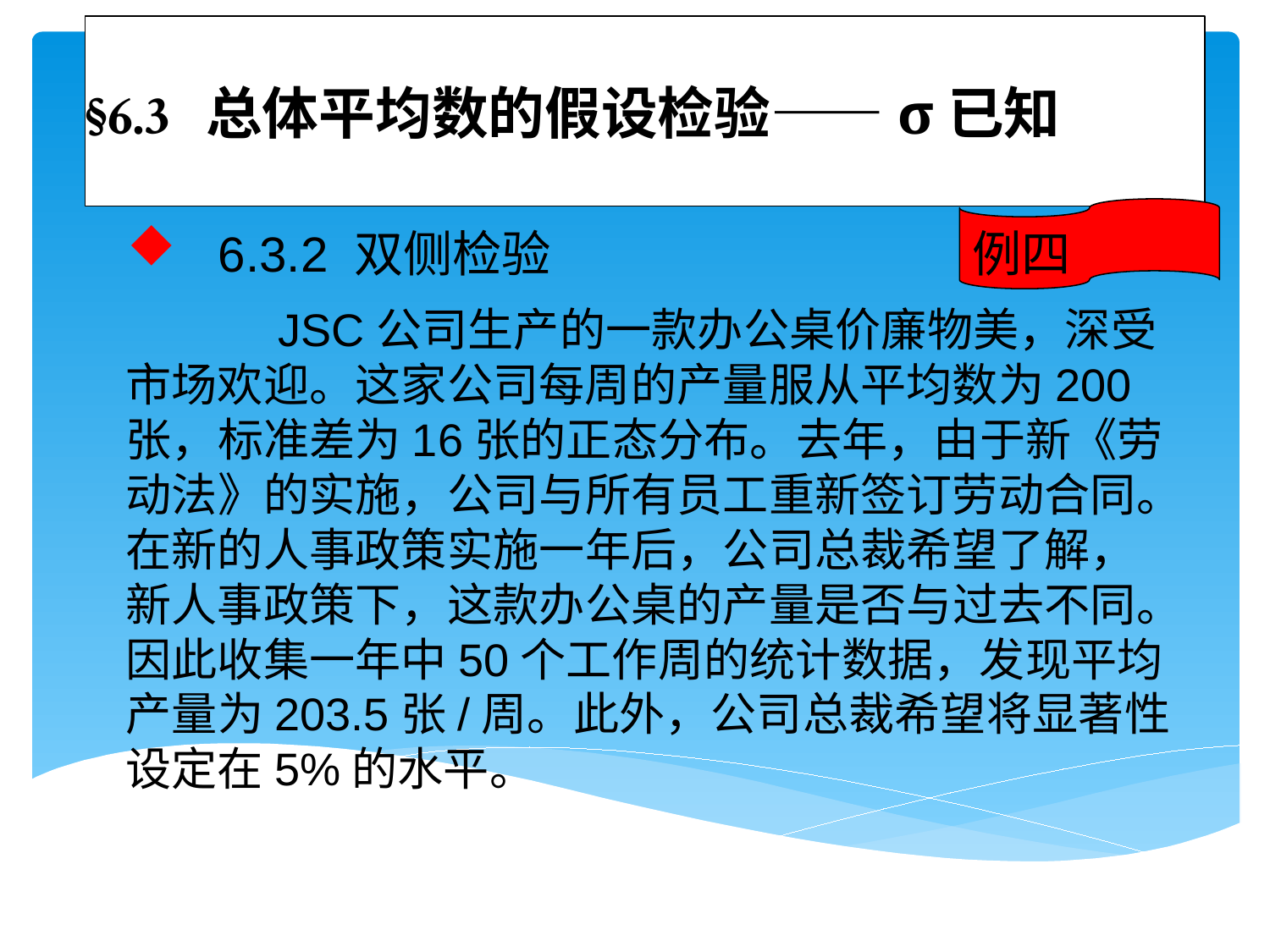

# §6.3  总体平均数的假设检验——σ已知
例四
  6.3.2 双侧检验
               JSC公司生产的一款办公桌价廉物美，深受市场欢迎。这家公司每周的产量服从平均数为200张，标准差为16张的正态分布。去年，由于新《劳动法》的实施，公司与所有员工重新签订劳动合同。在新的人事政策实施一年后，公司总裁希望了解，新人事政策下，这款办公桌的产量是否与过去不同。因此收集一年中50个工作周的统计数据，发现平均产量为203.5张/周。此外，公司总裁希望将显著性设定在5%的水平。